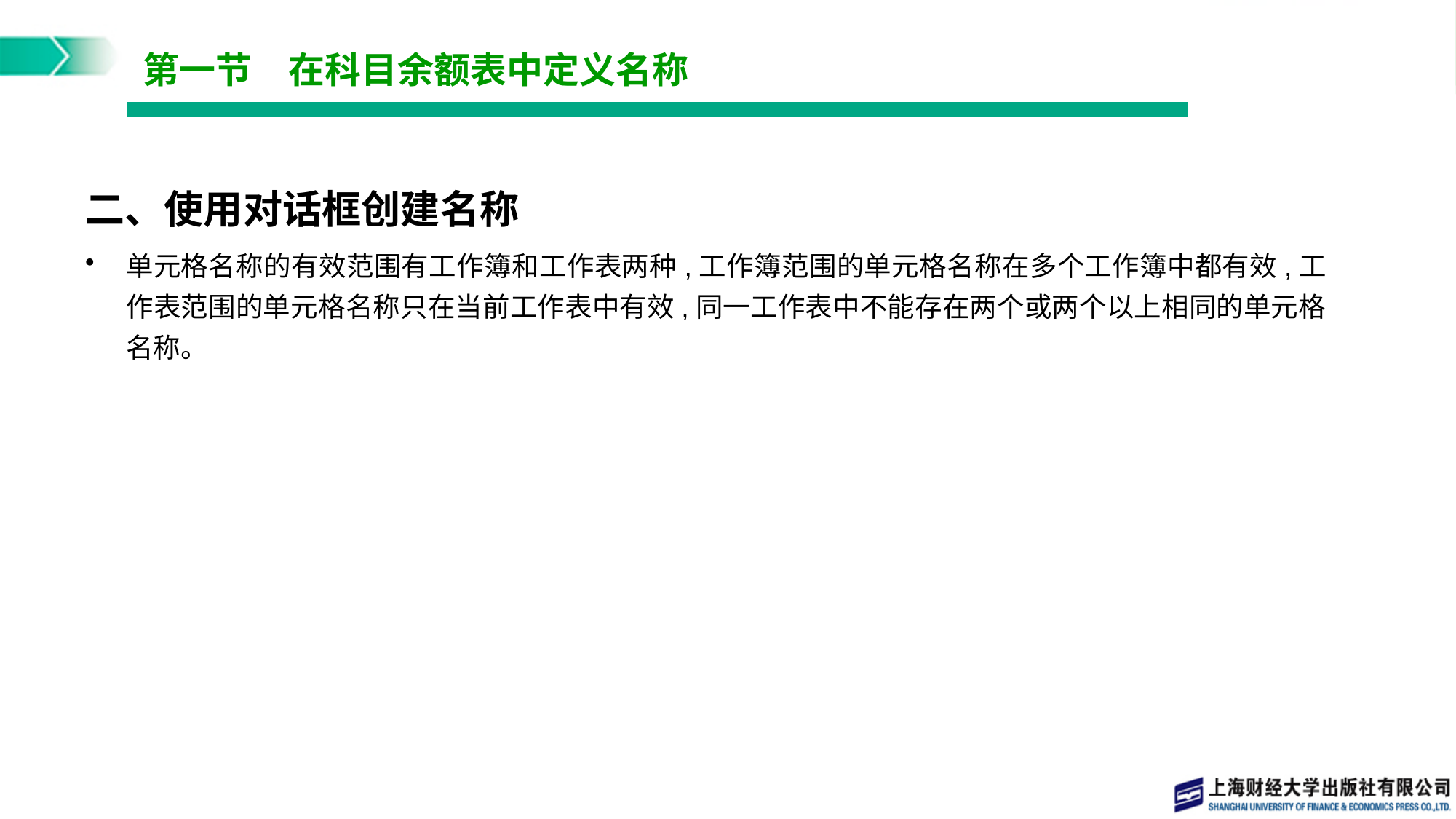

# 第一节　在科目余额表中定义名称
二、使用对话框创建名称
单元格名称的有效范围有工作簿和工作表两种,工作簿范围的单元格名称在多个工作簿中都有效,工作表范围的单元格名称只在当前工作表中有效,同一工作表中不能存在两个或两个以上相同的单元格名称。